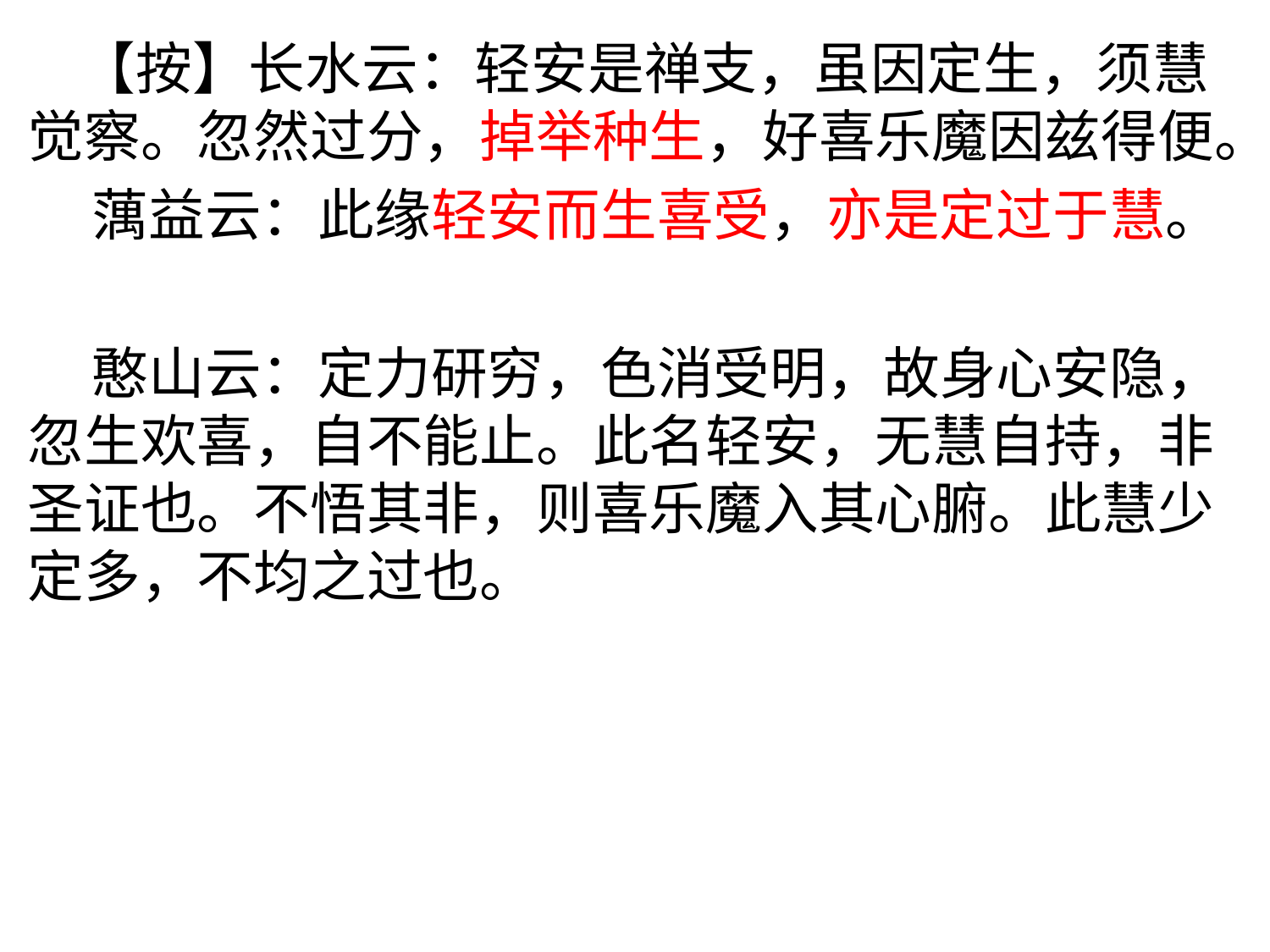

【按】长水云：轻安是禅支，虽因定生，须慧觉察。忽然过分，掉举种生，好喜乐魔因兹得便。
    蕅益云：此缘轻安而生喜受，亦是定过于慧。

    憨山云：定力研穷，色消受明，故身心安隐，忽生欢喜，自不能止。此名轻安，无慧自持，非圣证也。不悟其非，则喜乐魔入其心腑。此慧少定多，不均之过也。